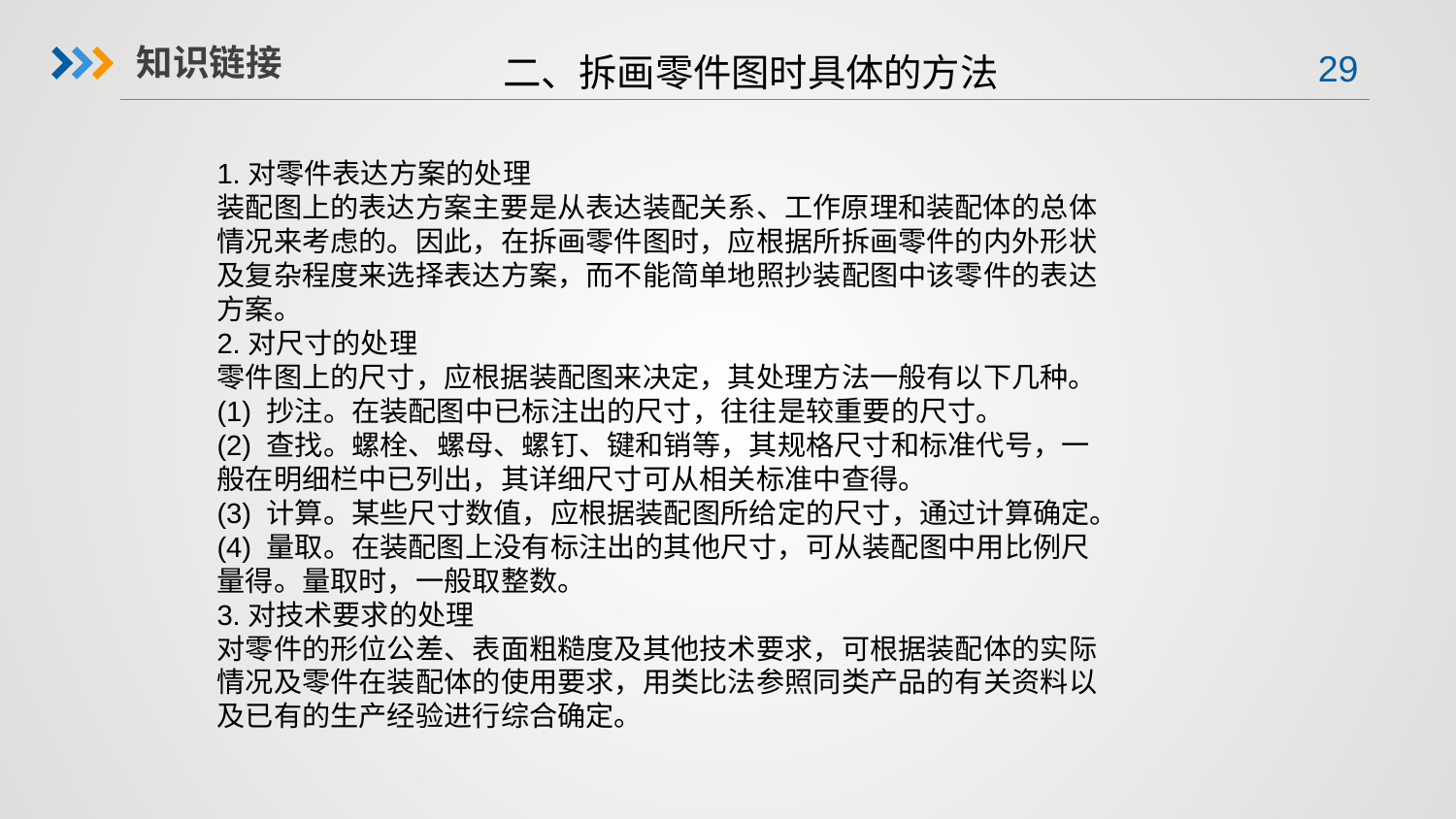

二、拆画零件图时具体的方法
知识链接
1.对零件表达方案的处理
装配图上的表达方案主要是从表达装配关系、工作原理和装配体的总体情况来考虑的。因此，在拆画零件图时，应根据所拆画零件的内外形状及复杂程度来选择表达方案，而不能简单地照抄装配图中该零件的表达方案。
2.对尺寸的处理
零件图上的尺寸，应根据装配图来决定，其处理方法一般有以下几种。
(1) 抄注。在装配图中已标注出的尺寸，往往是较重要的尺寸。
(2) 查找。螺栓、螺母、螺钉、键和销等，其规格尺寸和标准代号，一般在明细栏中已列出，其详细尺寸可从相关标准中查得。
(3) 计算。某些尺寸数值，应根据装配图所给定的尺寸，通过计算确定。
(4) 量取。在装配图上没有标注出的其他尺寸，可从装配图中用比例尺量得。量取时，一般取整数。
3.对技术要求的处理
对零件的形位公差、表面粗糙度及其他技术要求，可根据装配体的实际情况及零件在装配体的使用要求，用类比法参照同类产品的有关资料以及已有的生产经验进行综合确定。